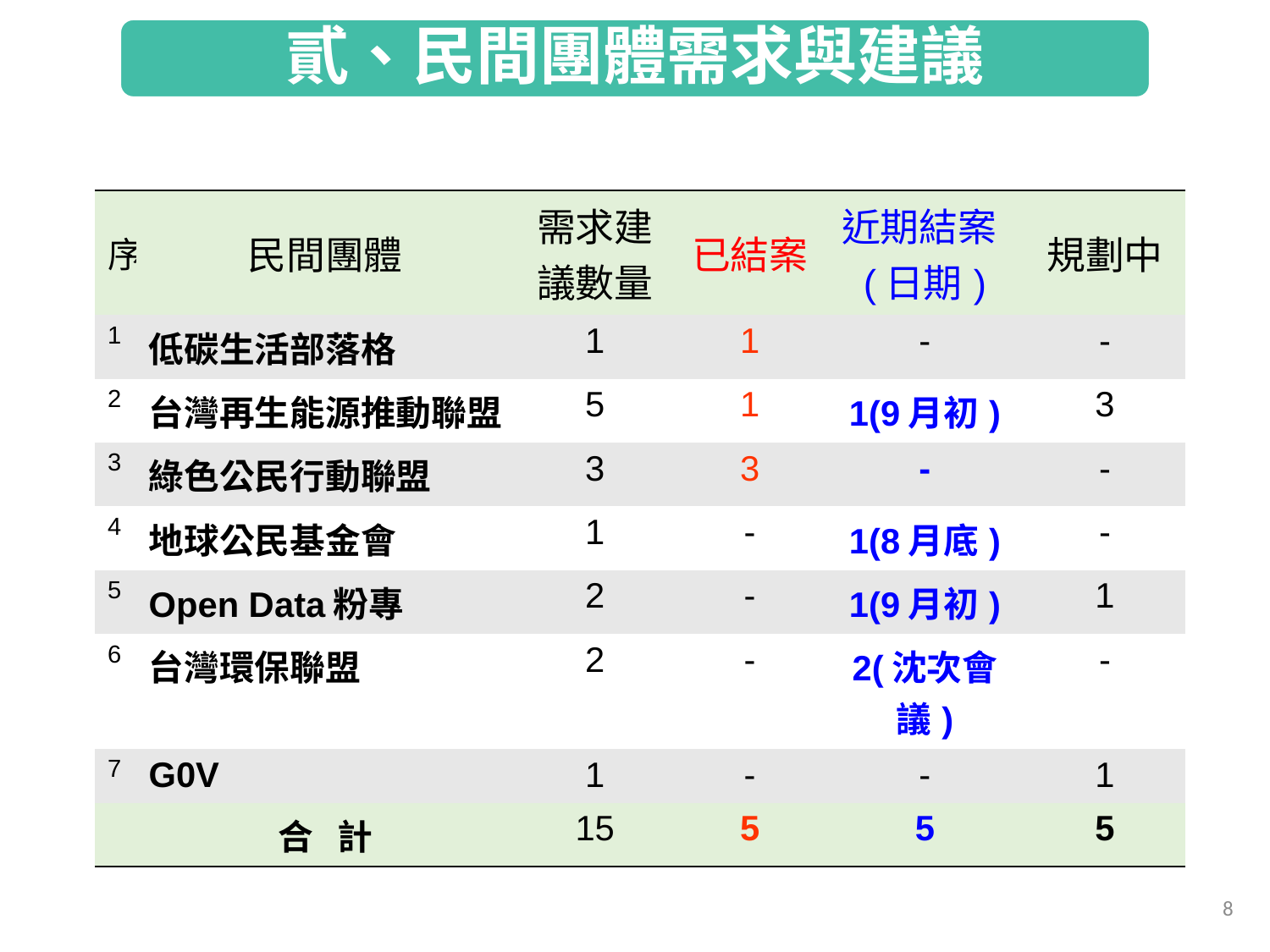

貳、民間團體需求與建議
| 序 | 民間團體 | 需求建議數量 | 已結案 | 近期結案(日期) | 規劃中 |
| --- | --- | --- | --- | --- | --- |
| 1 | 低碳生活部落格 | 1 | 1 | - | - |
| 2 | 台灣再生能源推動聯盟 | 5 | 1 | 1(9月初) | 3 |
| 3 | 綠色公民行動聯盟 | 3 | 3 | - | - |
| 4 | 地球公民基金會 | 1 | - | 1(8月底) | - |
| 5 | Open Data粉專 | 2 | - | 1(9月初) | 1 |
| 6 | 台灣環保聯盟 | 2 | - | 2(沈次會議) | - |
| 7 | G0V | 1 | - | - | 1 |
|  | 合 計 | 15 | 5 | 5 | 5 |
8